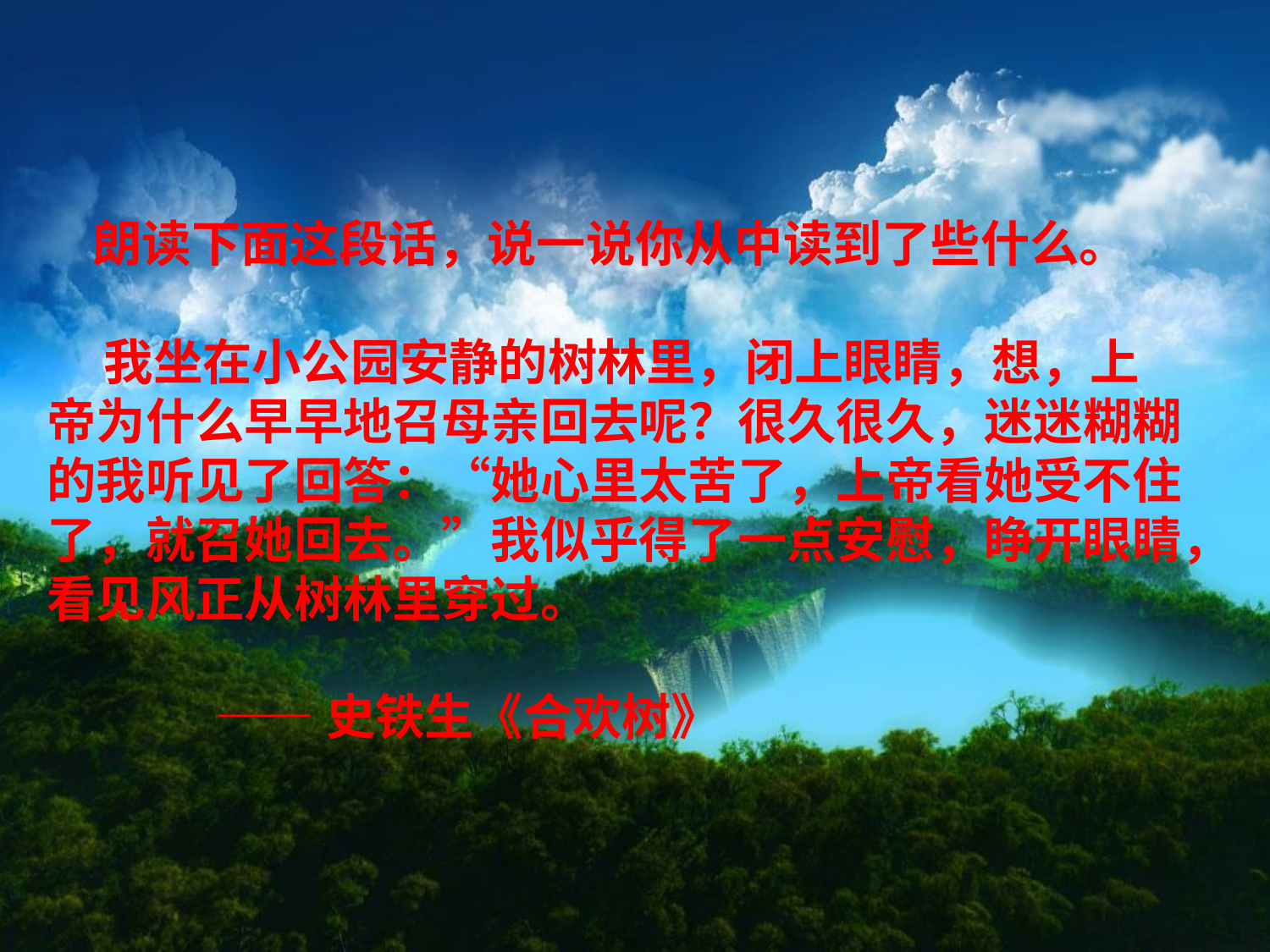

朗读下面这段话，说一说你从中读到了些什么。

    我坐在小公园安静的树林里，闭上眼睛，想，上
帝为什么早早地召母亲回去呢？很久很久，迷迷糊糊的我听见了回答：“她心里太苦了，上帝看她受不住了，就召她回去。”我似乎得了一点安慰，睁开眼睛，看见风正从树林里穿过。

               ——史铁生《合欢树》